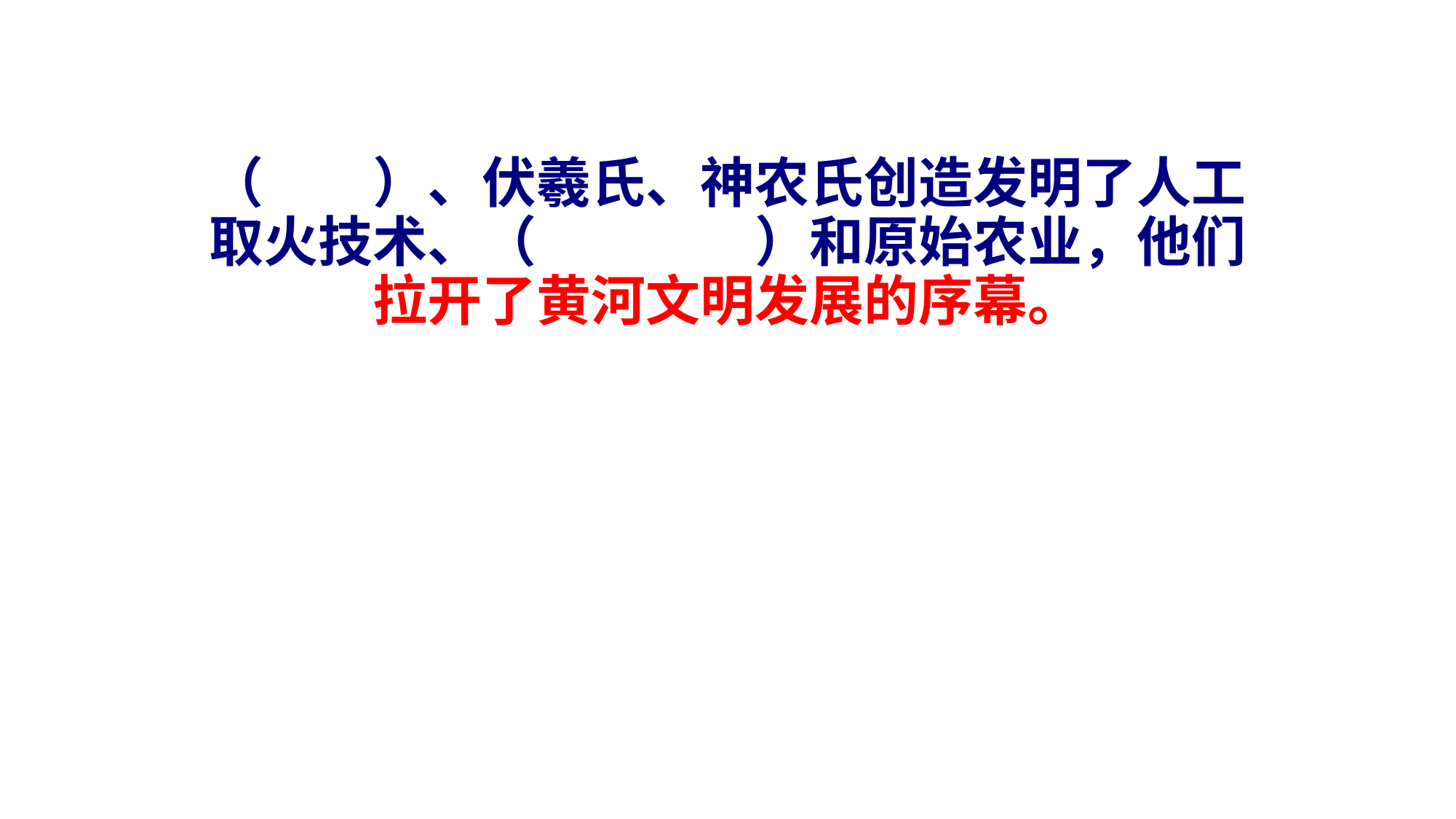

# （　　）、伏羲氏、神农氏创造发明了人工取火技术、（　　　　）和原始农业，他们拉开了黄河文明发展的序幕。